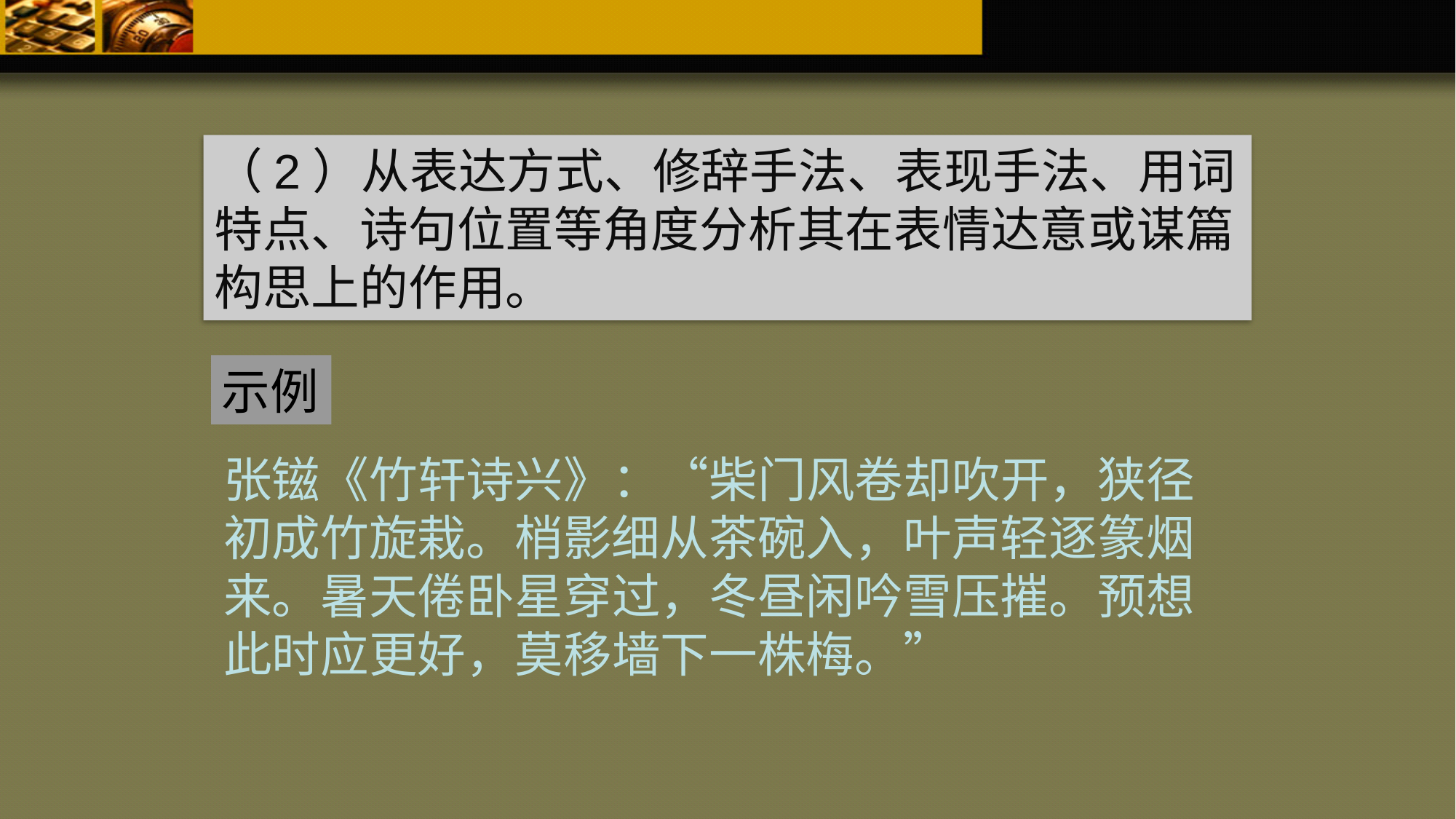

（2）从表达方式、修辞手法、表现手法、用词特点、诗句位置等角度分析其在表情达意或谋篇构思上的作用。
示例
张镃《竹轩诗兴》：“柴门风卷却吹开，狭径初成竹旋栽。梢影细从茶碗入，叶声轻逐篆烟来。暑天倦卧星穿过，冬昼闲吟雪压摧。预想此时应更好，莫移墙下一株梅。”